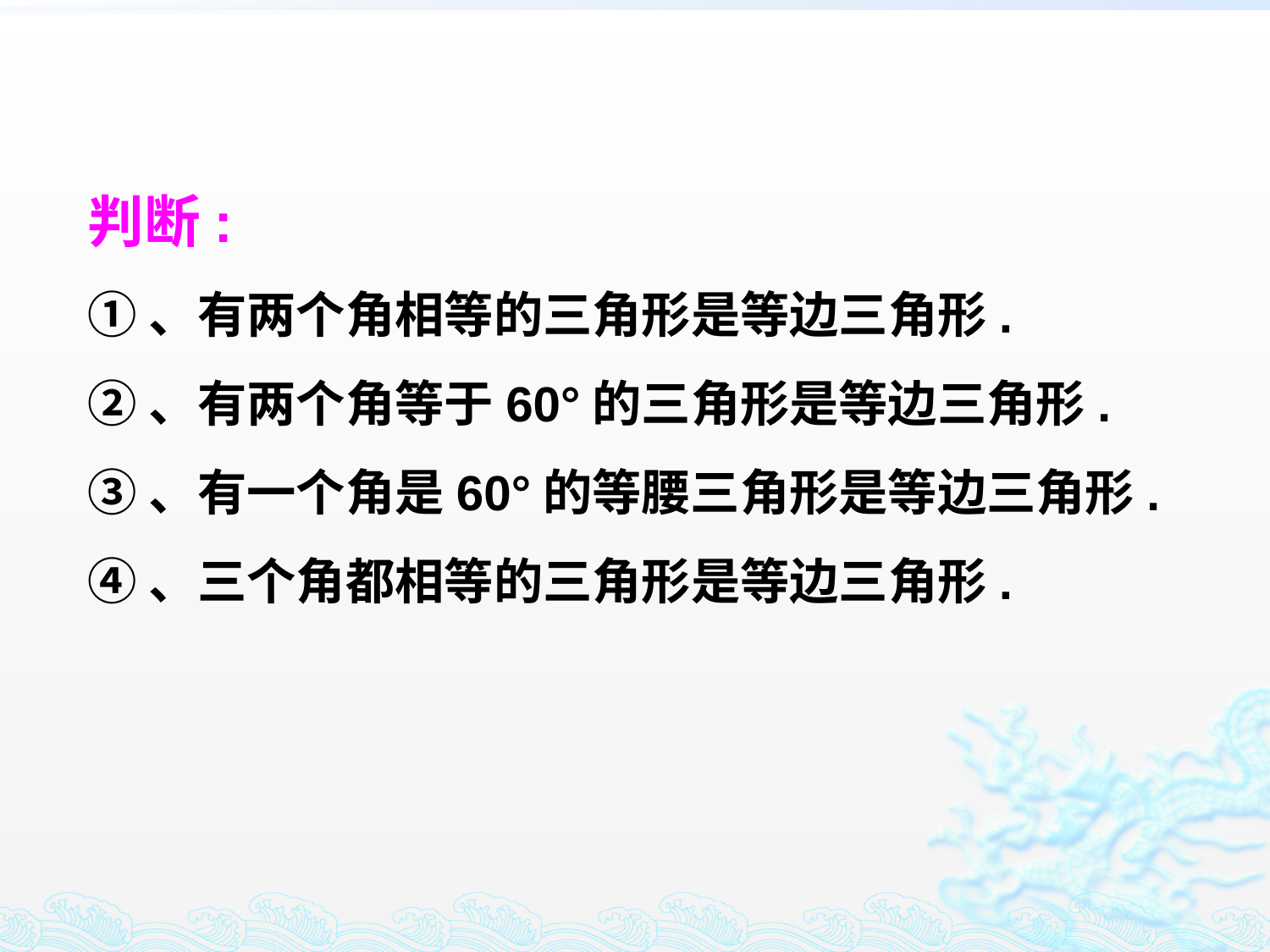

判断:
①、有两个角相等的三角形是等边三角形.
②、有两个角等于60°的三角形是等边三角形.
③、有一个角是60°的等腰三角形是等边三角形.
④、三个角都相等的三角形是等边三角形.